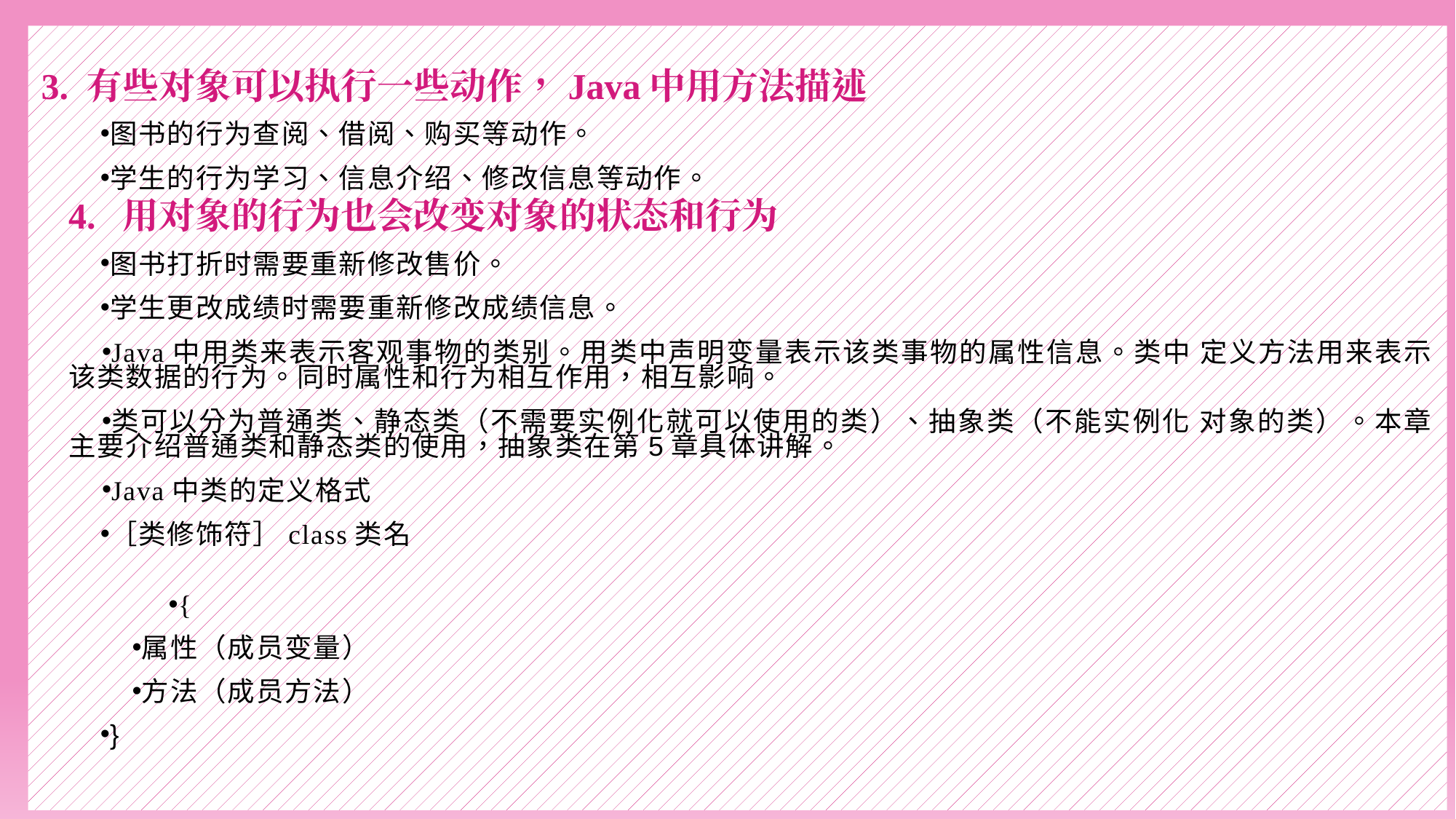

3. 有些对象可以执行一些动作，Java中用方法描述
图书的行为查阅、借阅、购买等动作。
学生的行为学习、信息介绍、修改信息等动作。
   4.  用对象的行为也会改变对象的状态和行为
图书打折时需要重新修改售价。
学生更改成绩时需要重新修改成绩信息。
Java中用类来表示客观事物的类别。用类中声明变量表示该类事物的属性信息。类中 定义方法用来表示该类数据的行为。同时属性和行为相互作用，相互影响。
类可以分为普通类、静态类（不需要实例化就可以使用的类）、抽象类（不能实例化 对象的类）。本章主要介绍普通类和静态类的使用，抽象类在第5章具体讲解。
Java中类的定义格式
［类修饰符］class类名
{
属性（成员变量）
方法（成员方法）
}

#